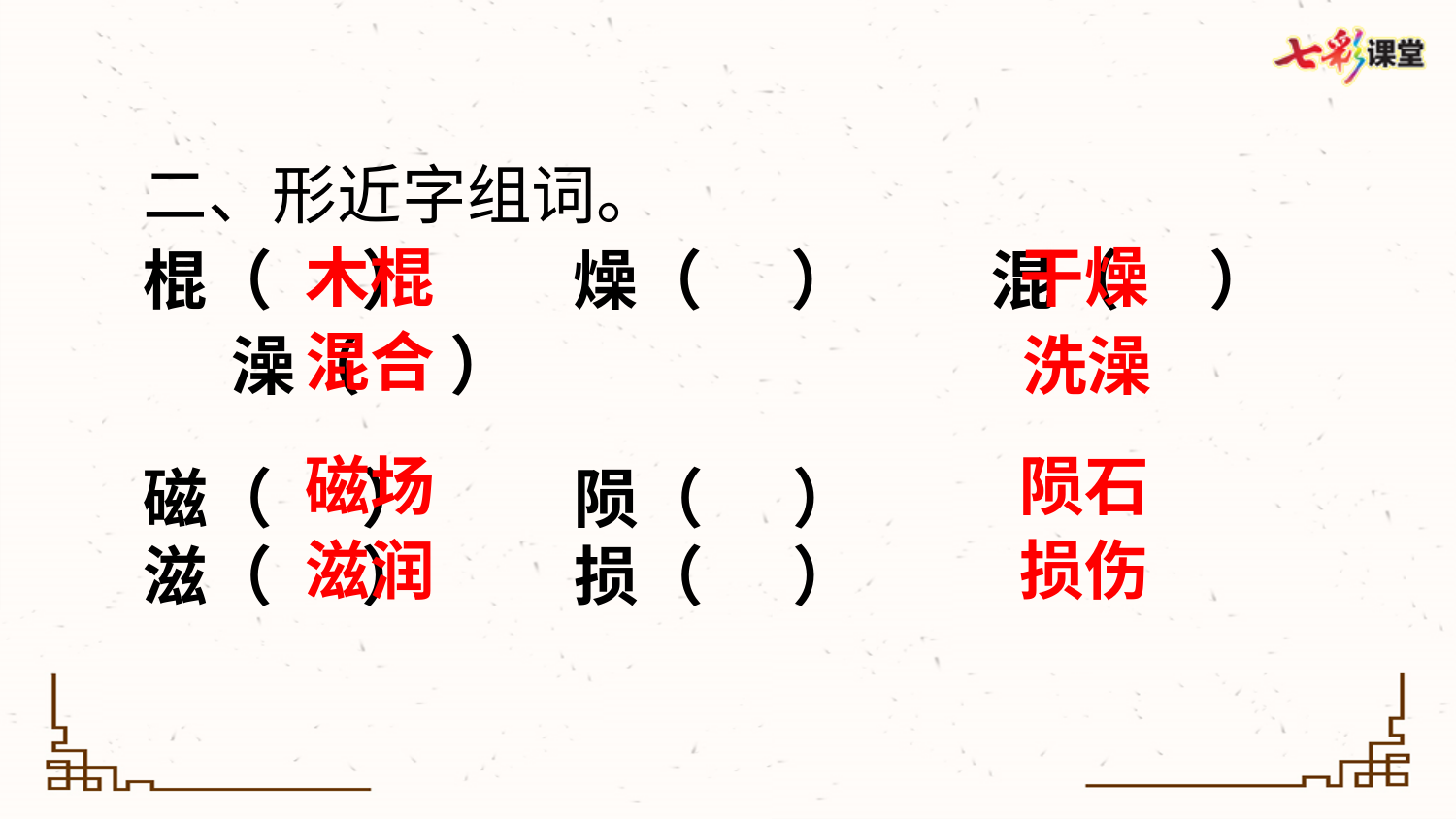

二、形近字组词。
棍（      ）          燥（      ）         混（      ）          澡（      ）

磁（      ）          陨（      ）
滋（      ）          损（      ）
木棍
干燥
混合
洗澡
磁场
陨石
滋润
损伤